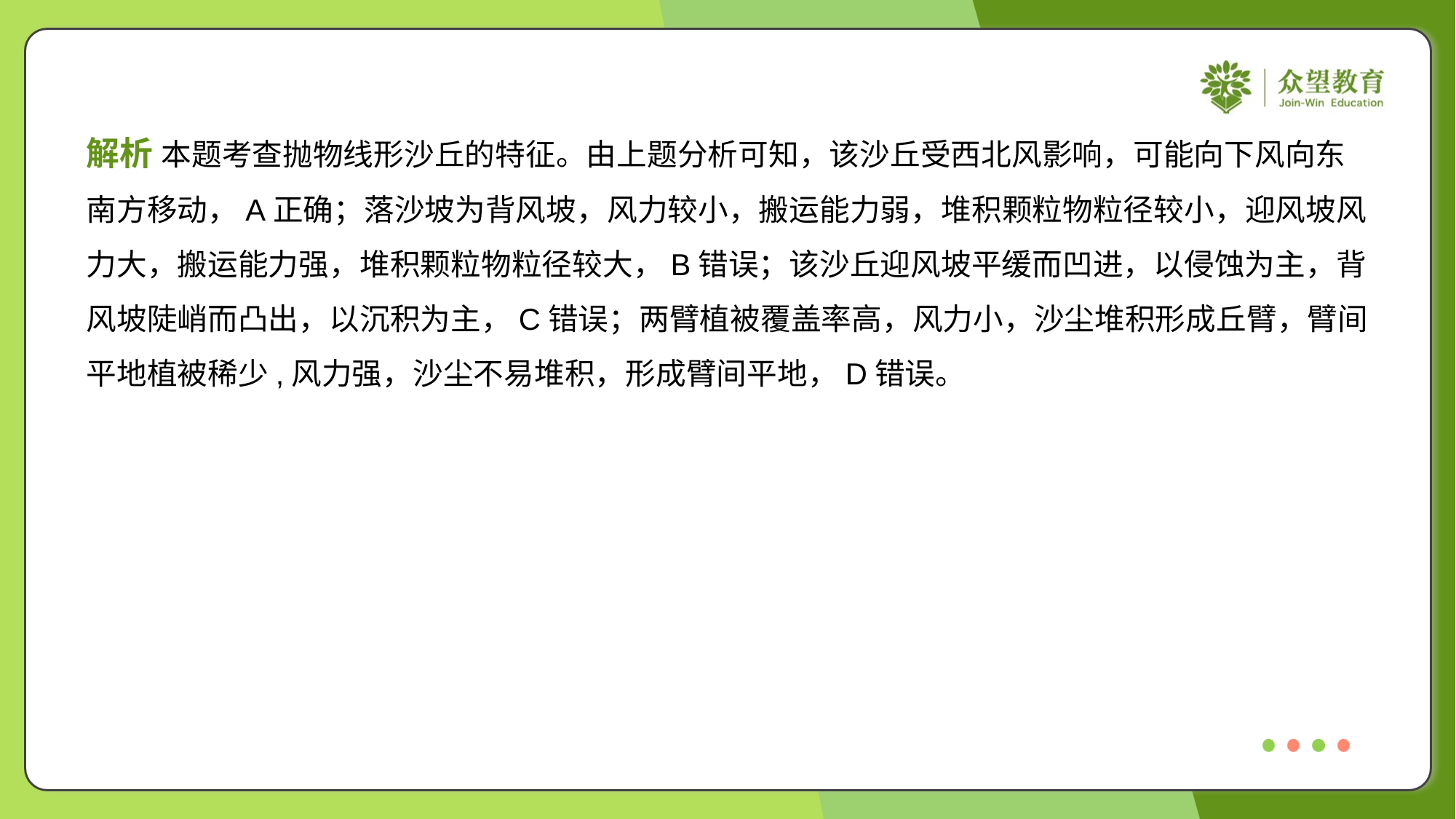

解析 本题考查抛物线形沙丘的特征。由上题分析可知，该沙丘受西北风影响，可能向下风向东
南方移动，A正确；落沙坡为背风坡，风力较小，搬运能力弱，堆积颗粒物粒径较小，迎风坡风
力大，搬运能力强，堆积颗粒物粒径较大，B错误；该沙丘迎风坡平缓而凹进，以侵蚀为主，背
风坡陡峭而凸出，以沉积为主，C错误；两臂植被覆盖率高，风力小，沙尘堆积形成丘臂，臂间
平地植被稀少,风力强，沙尘不易堆积，形成臂间平地，D错误。